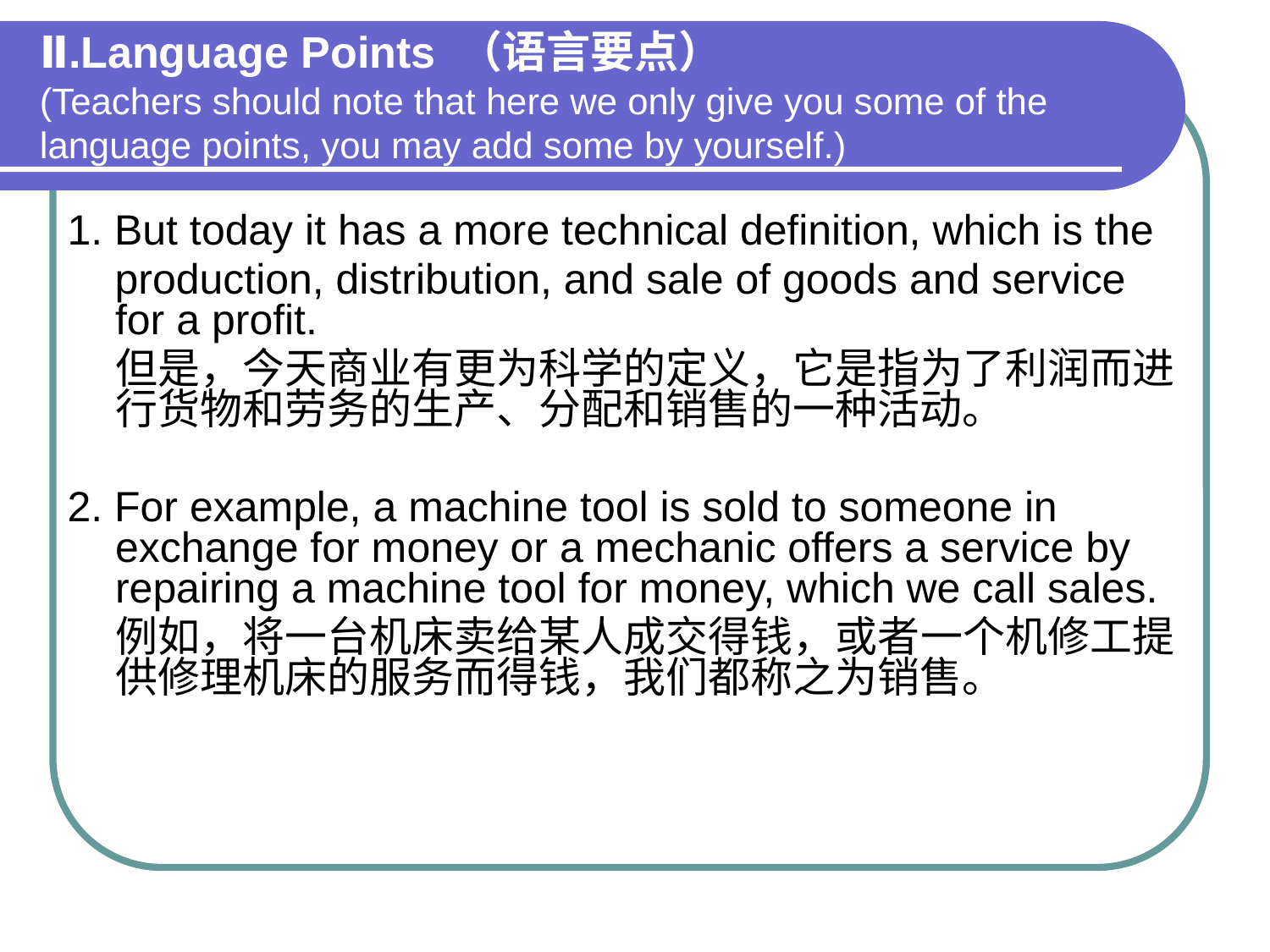

Ⅱ.Language Points （语言要点）
(Teachers should note that here we only give you some of the language points, you may add some by yourself.)
1. But today it has a more technical definition, which is the
    production, distribution, and sale of goods and service for a profit.
    但是，今天商业有更为科学的定义，它是指为了利润而进行货物和劳务的生产、分配和销售的一种活动。

2. For example, a machine tool is sold to someone in exchange for money or a mechanic offers a service by repairing a machine tool for money, which we call sales.
    例如，将一台机床卖给某人成交得钱，或者一个机修工提供修理机床的服务而得钱，我们都称之为销售。